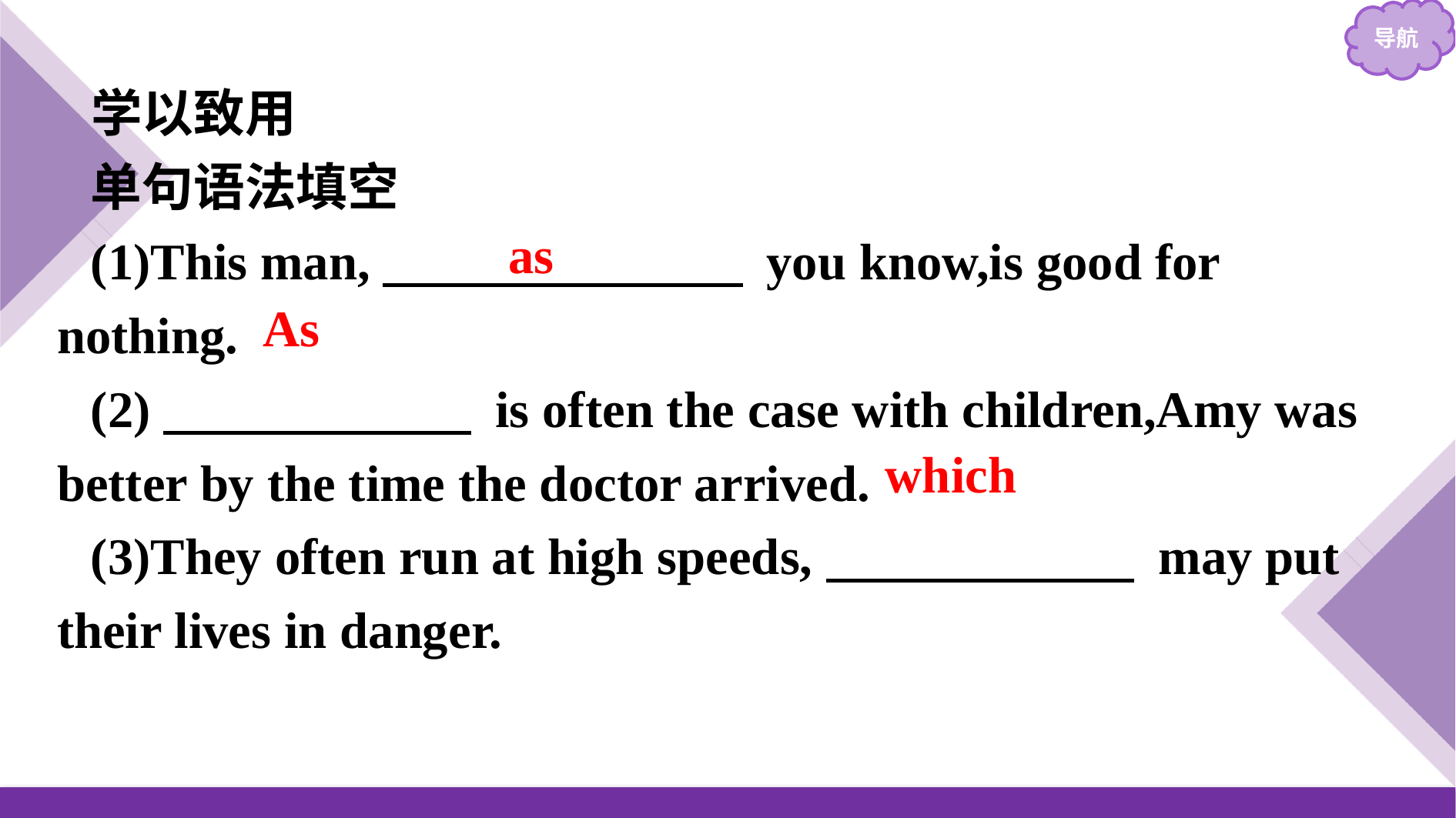

学以致用
单句语法填空
(1)This man,　　　　　　　 you know,is good for nothing.
(2)　　　　　　 is often the case with children,Amy was better by the time the doctor arrived.
(3)They often run at high speeds,　　　　　　 may put their lives in danger.
as
As
which